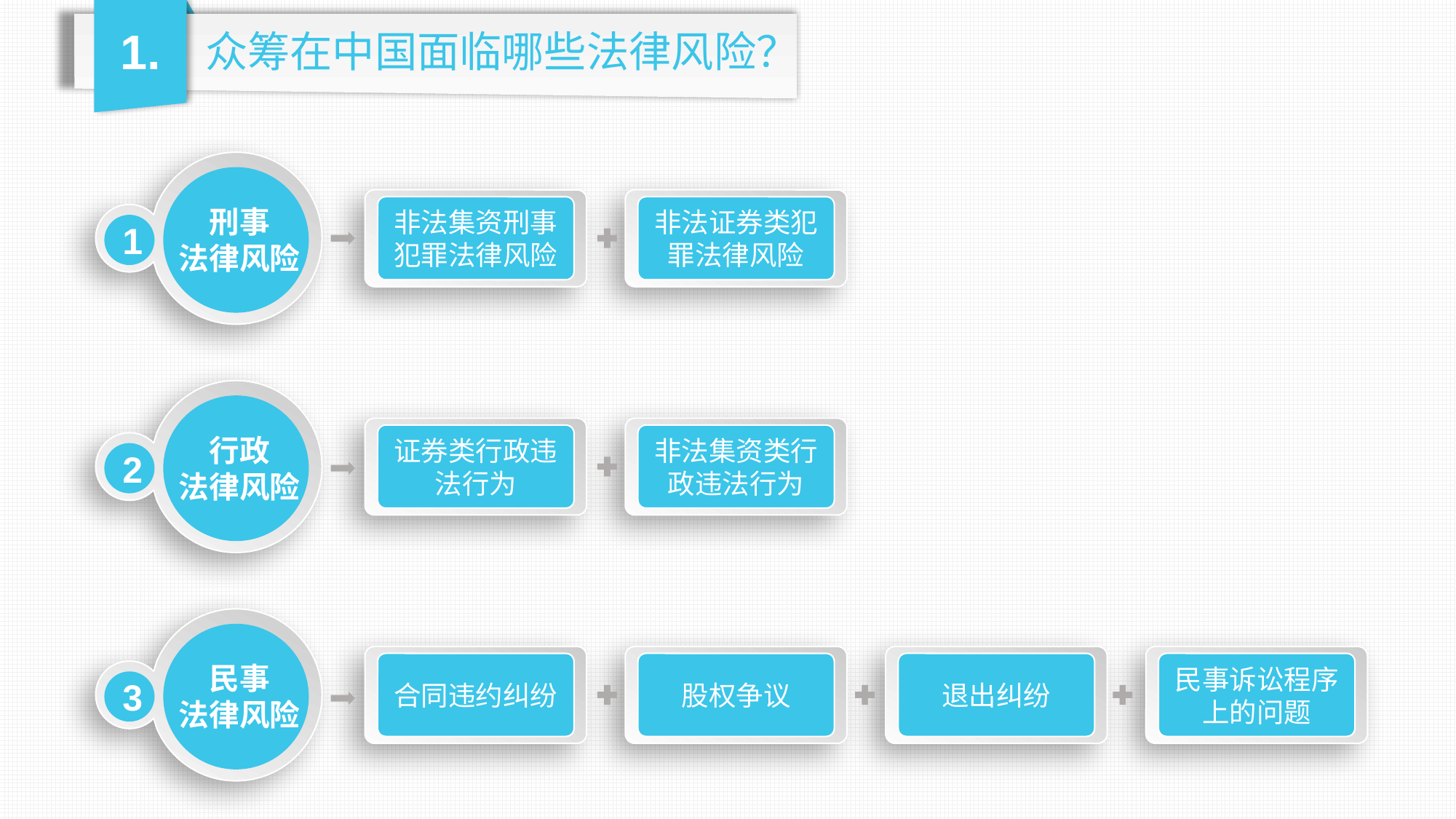

1.
众筹在中国面临哪些法律风险？

1
刑事
法律风险

非法集资刑事犯罪法律风险

非法证券类犯罪法律风险

2
行政
法律风险

证券类行政违法行为

非法集资类行政违法行为

3
民事
法律风险

合同违约纠纷

股权争议

退出纠纷

民事诉讼程序上的问题